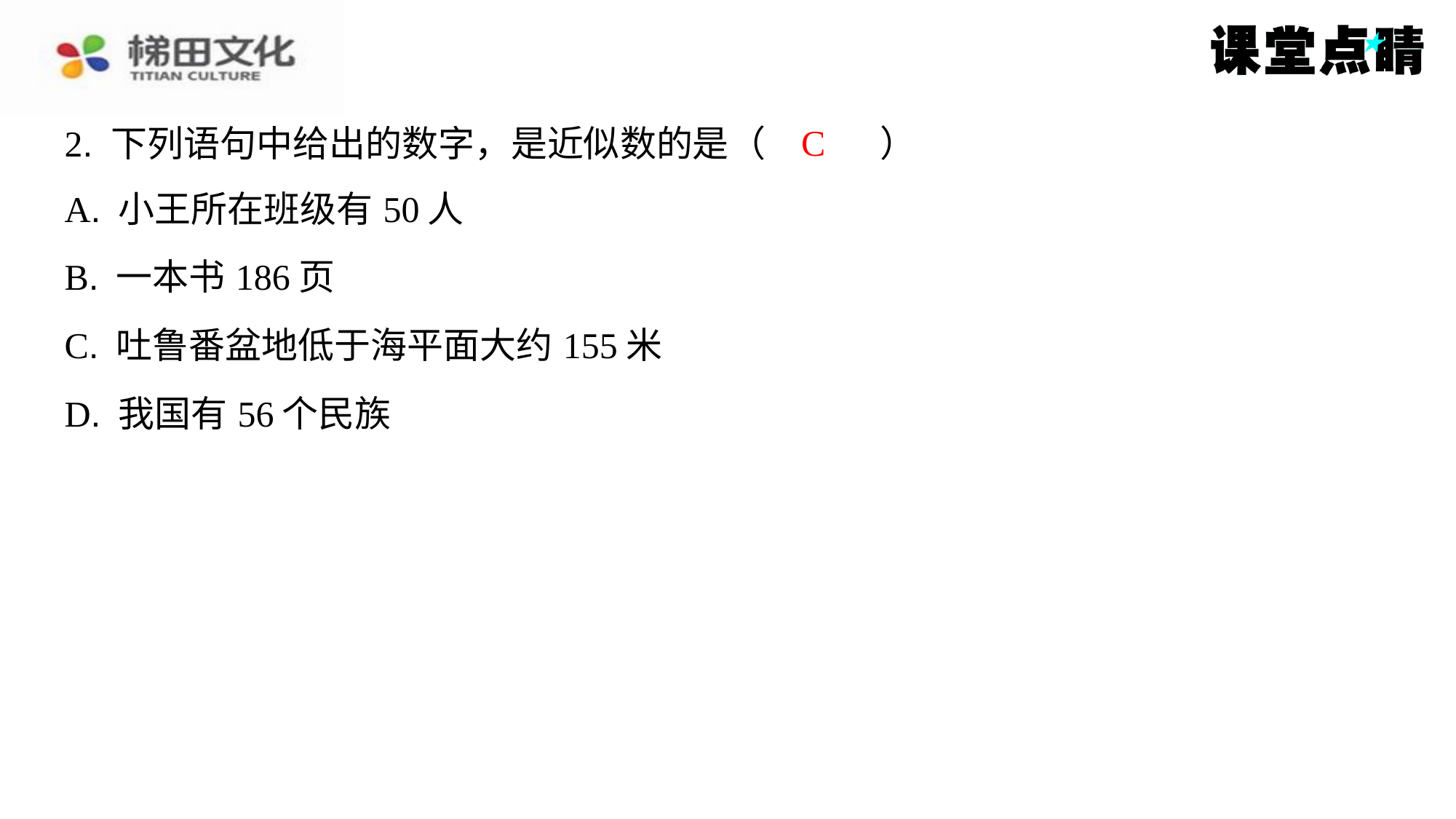

C
2. 下列语句中给出的数字，是近似数的是（　C　）
| A. 小王所在班级有50人 |
| --- |
| B. 一本书186页 |
| C. 吐鲁番盆地低于海平面大约155米 |
| D. 我国有56个民族 |